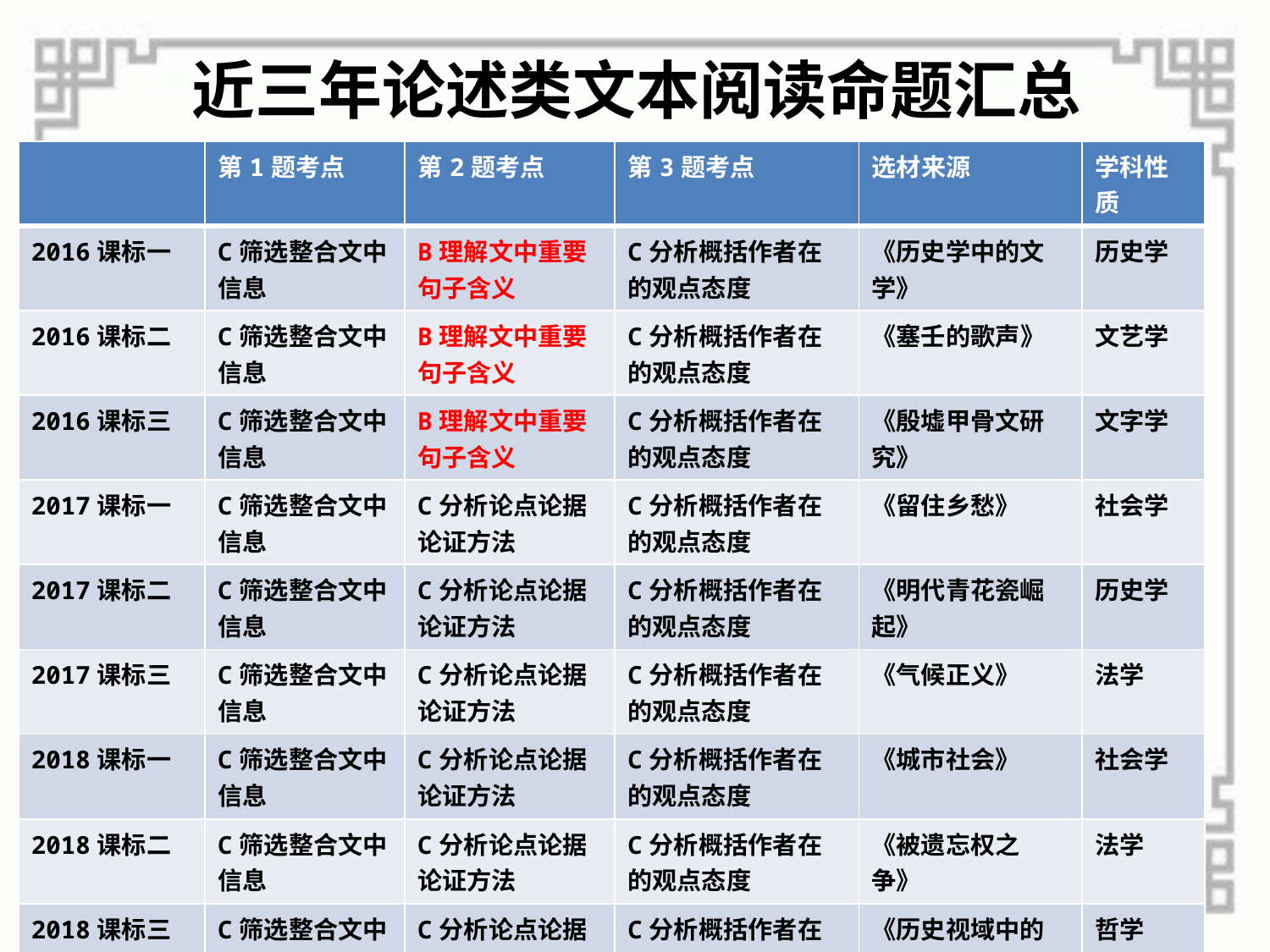

# 近三年论述类文本阅读命题汇总
|  | 第1题考点 | 第2题考点 | 第3题考点 | 选材来源 | 学科性质 |
| --- | --- | --- | --- | --- | --- |
| 2016课标一 | C筛选整合文中信息 | B理解文中重要句子含义 | C分析概括作者在的观点态度 | 《历史学中的文学》 | 历史学 |
| 2016课标二 | C筛选整合文中信息 | B理解文中重要句子含义 | C分析概括作者在的观点态度 | 《塞壬的歌声》 | 文艺学 |
| 2016课标三 | C筛选整合文中信息 | B理解文中重要句子含义 | C分析概括作者在的观点态度 | 《殷墟甲骨文研究》 | 文字学 |
| 2017课标一 | C筛选整合文中信息 | C分析论点论据论证方法 | C分析概括作者在的观点态度 | 《留住乡愁》 | 社会学 |
| 2017课标二 | C筛选整合文中信息 | C分析论点论据论证方法 | C分析概括作者在的观点态度 | 《明代青花瓷崛起》 | 历史学 |
| 2017课标三 | C筛选整合文中信息 | C分析论点论据论证方法 | C分析概括作者在的观点态度 | 《气候正义》 | 法学 |
| 2018课标一 | C筛选整合文中信息 | C分析论点论据论证方法 | C分析概括作者在的观点态度 | 《城市社会》 | 社会学 |
| 2018课标二 | C筛选整合文中信息 | C分析论点论据论证方法 | C分析概括作者在的观点态度 | 《被遗忘权之争》 | 法学 |
| 2018课标三 | C筛选整合文中信息 | C分析论点论据论证方法 | C分析概括作者在的观点态度 | 《历史视域中的诸子学》 | 哲学 |